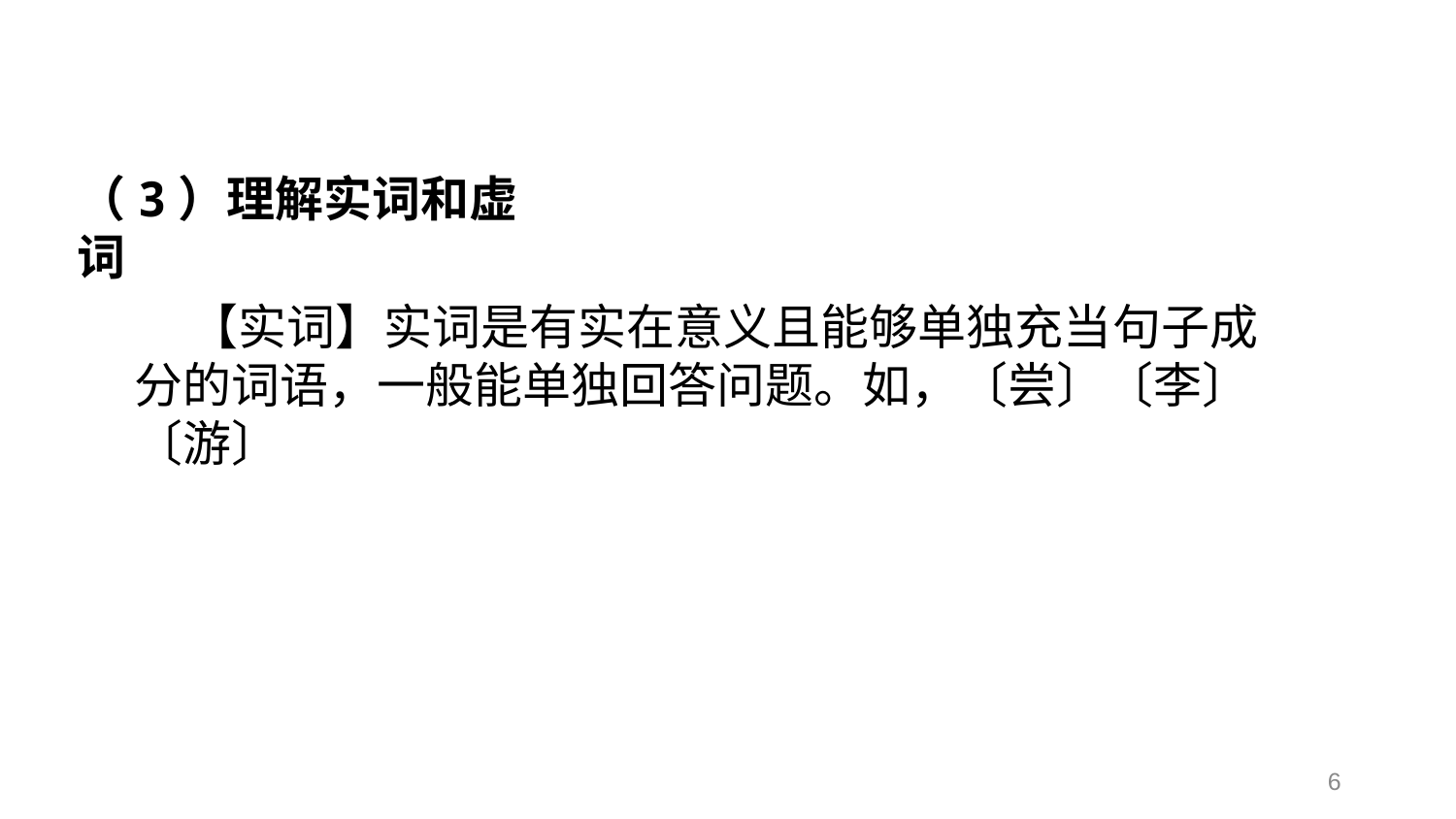

（3）理解实词和虚词
    【实词】实词是有实在意义且能够单独充当句子成分的词语，一般能单独回答问题。如，〔尝〕〔李〕〔游〕
6